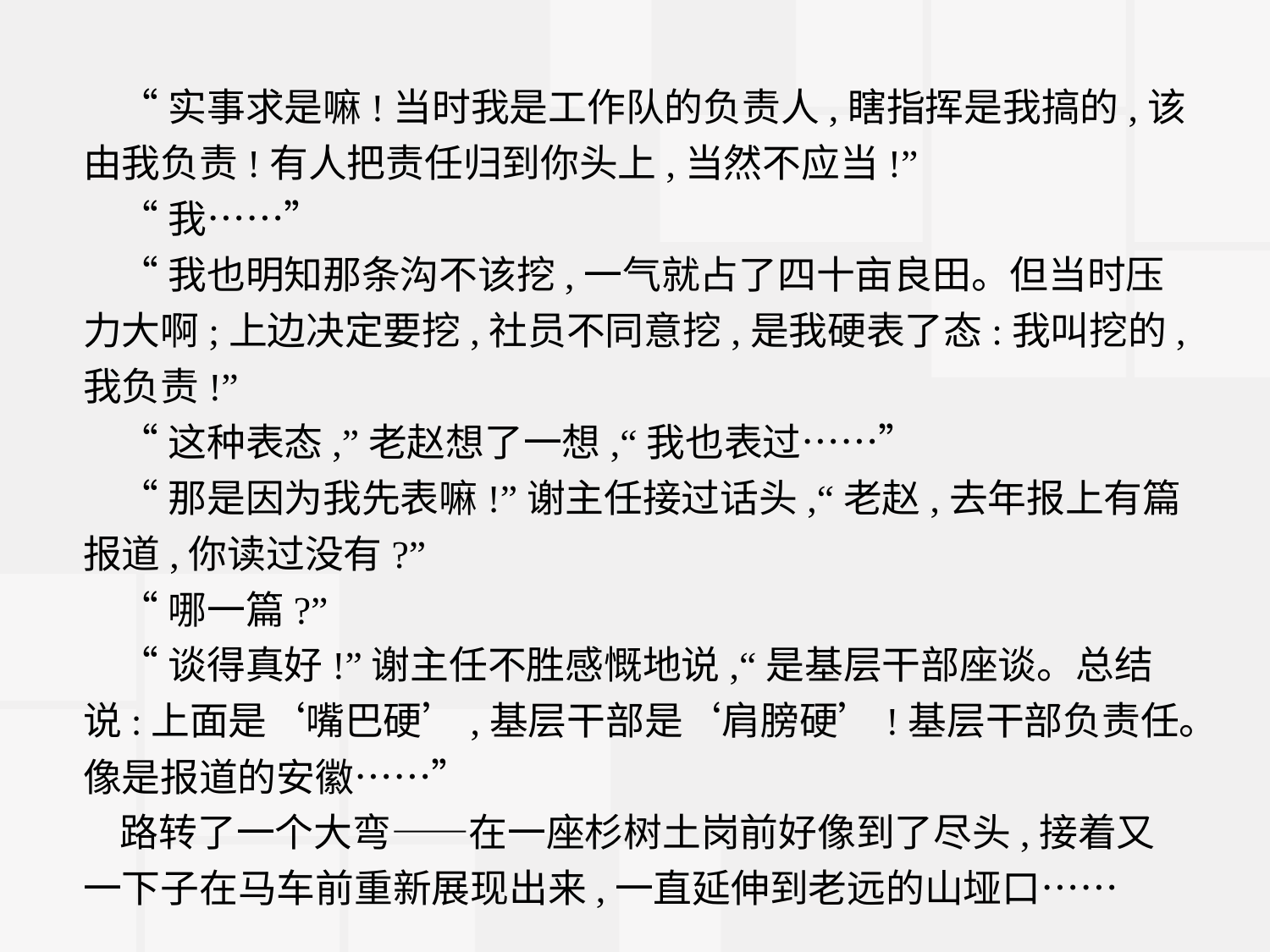

“实事求是嘛!当时我是工作队的负责人,瞎指挥是我搞的,该由我负责!有人把责任归到你头上,当然不应当!”
“我……”
“我也明知那条沟不该挖,一气就占了四十亩良田。但当时压力大啊;上边决定要挖,社员不同意挖,是我硬表了态:我叫挖的,我负责!”
“这种表态,”老赵想了一想,“我也表过……”
“那是因为我先表嘛!”谢主任接过话头,“老赵,去年报上有篇报道,你读过没有?”
“哪一篇?”
“谈得真好!”谢主任不胜感慨地说,“是基层干部座谈。总结说:上面是‘嘴巴硬’,基层干部是‘肩膀硬’!基层干部负责任。像是报道的安徽……”
路转了一个大弯——在一座杉树土岗前好像到了尽头,接着又一下子在马车前重新展现出来,一直延伸到老远的山垭口……